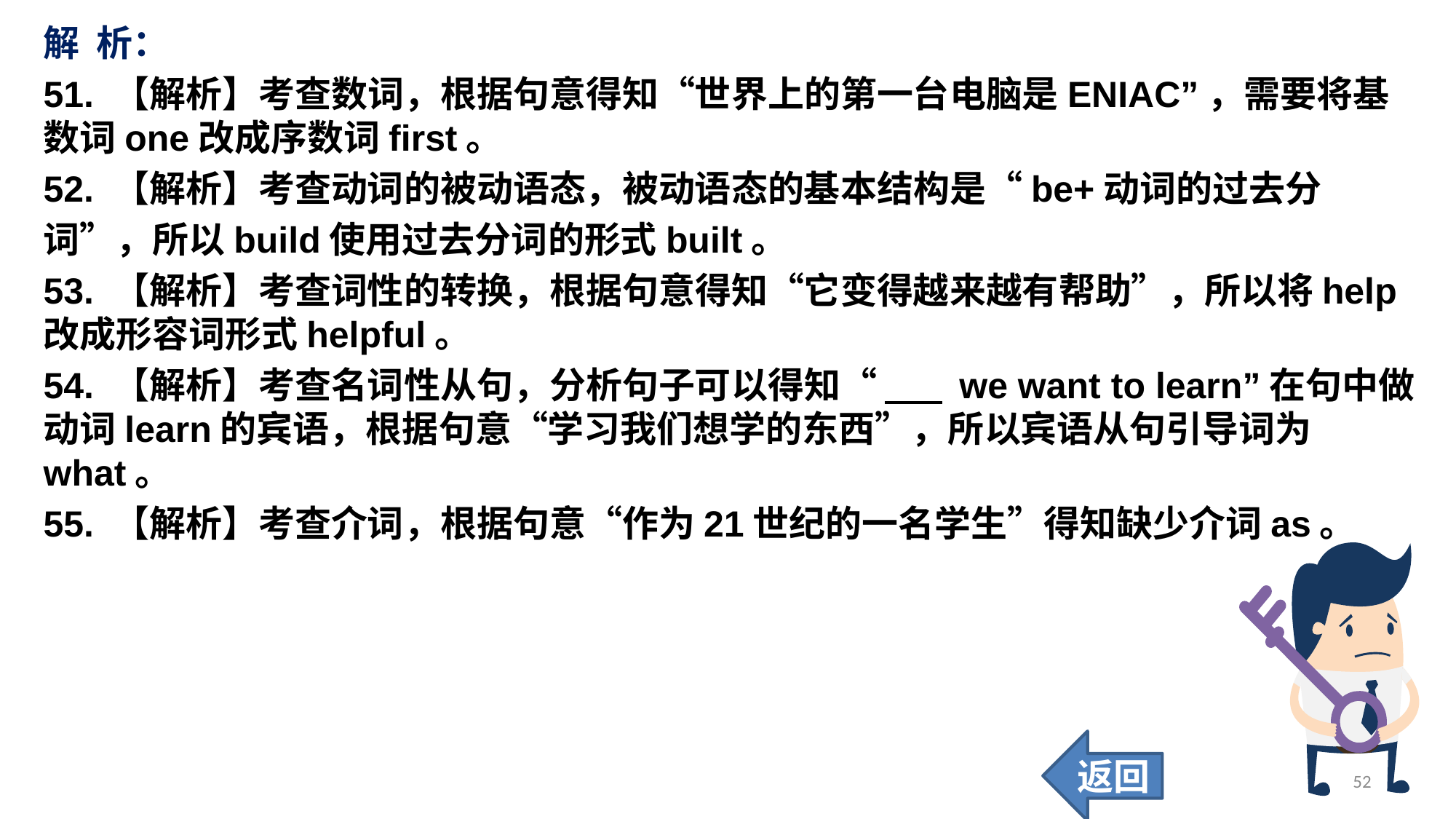

解  析：
51. 【解析】考查数词，根据句意得知“世界上的第一台电脑是ENIAC”，需要将基数词one改成序数词first。
52. 【解析】考查动词的被动语态，被动语态的基本结构是“be+动词的过去分
词”，所以build使用过去分词的形式built。
53. 【解析】考查词性的转换，根据句意得知“它变得越来越有帮助”，所以将help改成形容词形式helpful。
54. 【解析】考查名词性从句，分析句子可以得知“         we want to learn”在句中做动词learn的宾语，根据句意“学习我们想学的东西”，所以宾语从句引导词为what。
55. 【解析】考查介词，根据句意“作为21世纪的一名学生”得知缺少介词as。

返回
52